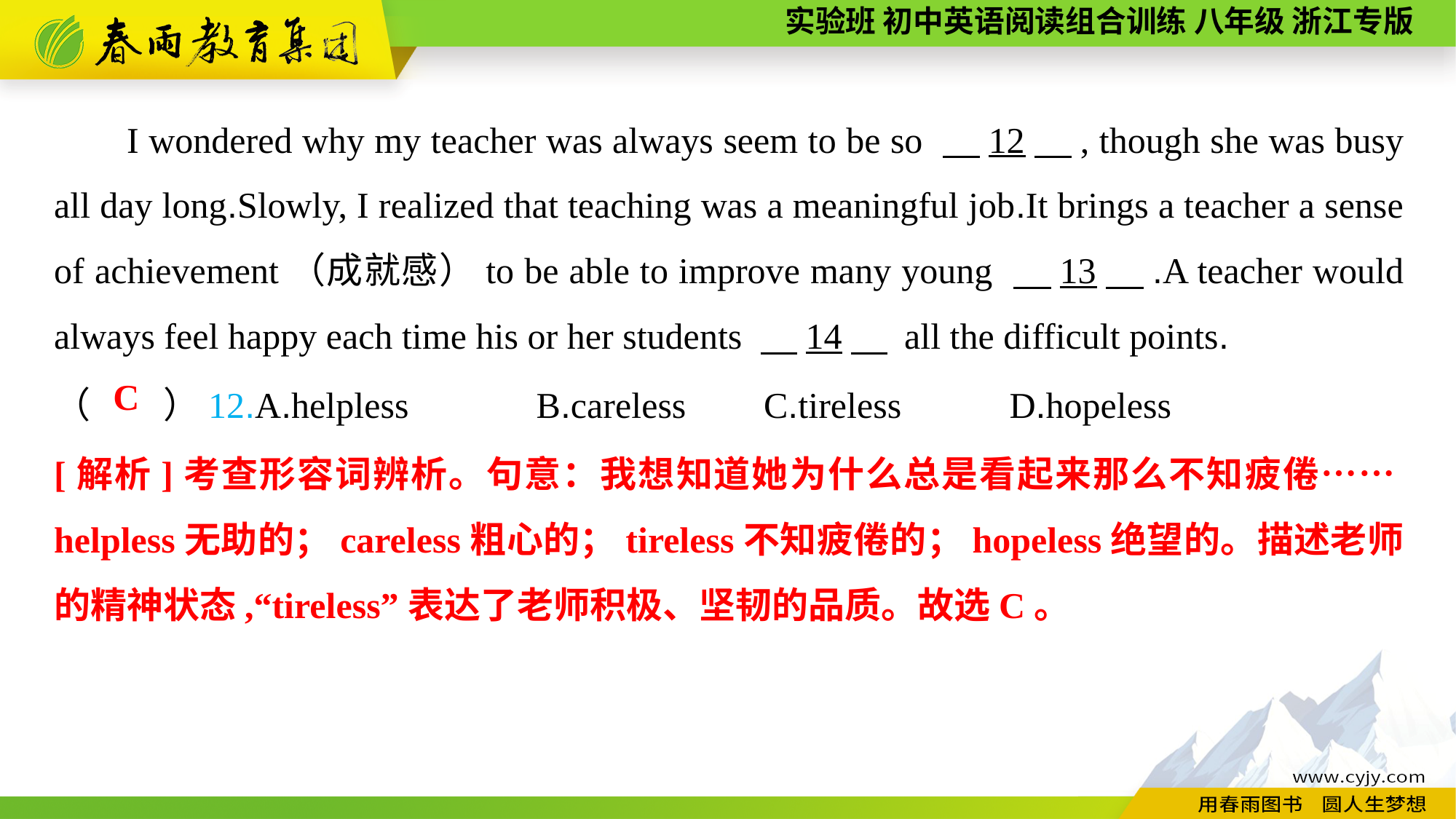

I wondered why my teacher was always seem to be so 　12　, though she was busy all day long.Slowly, I realized that teaching was a meaningful job.It brings a teacher a sense of achievement（成就感）to be able to improve many young 　13　.A teacher would always feel happy each time his or her students 　14　 all the difficult points.
（　　）12.A.helpless	     B.careless	      C.tireless	         D.hopeless
C
[解析]考查形容词辨析。句意：我想知道她为什么总是看起来那么不知疲倦……helpless无助的；careless粗心的；tireless不知疲倦的；hopeless绝望的。描述老师的精神状态,“tireless”表达了老师积极、坚韧的品质。故选C。